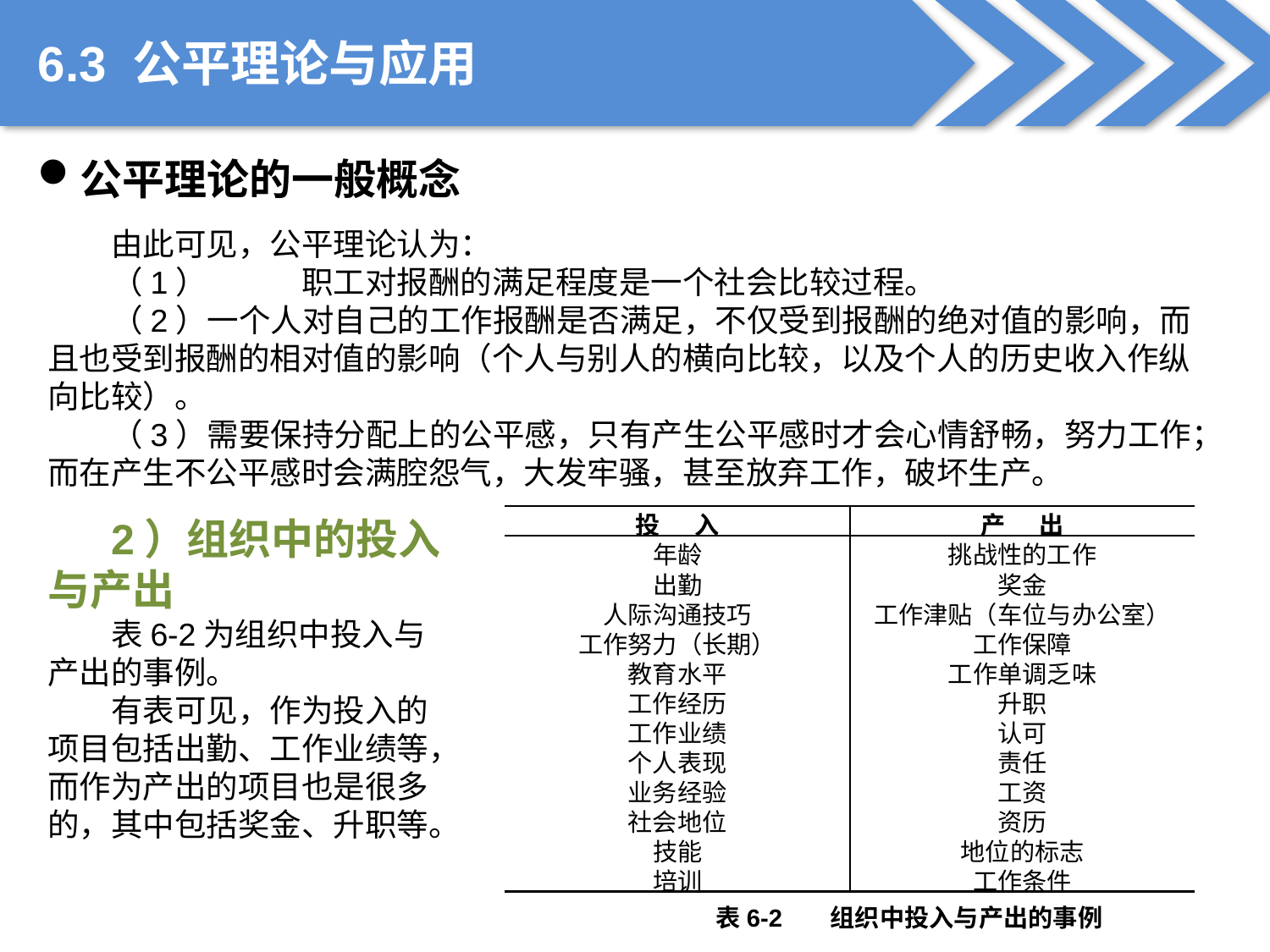

6.3 公平理论与应用
公平理论的一般概念
由此可见，公平理论认为：
（1）	职工对报酬的满足程度是一个社会比较过程。
（2）一个人对自己的工作报酬是否满足，不仅受到报酬的绝对值的影响，而且也受到报酬的相对值的影响（个人与别人的横向比较，以及个人的历史收入作纵向比较）。
（3）需要保持分配上的公平感，只有产生公平感时才会心情舒畅，努力工作；而在产生不公平感时会满腔怨气，大发牢骚，甚至放弃工作，破坏生产。
| 投 入 | 产 出 |
| --- | --- |
| 年龄 | 挑战性的工作 |
| 出勤 | 奖金 |
| 人际沟通技巧 | 工作津贴（车位与办公室） |
| 工作努力（长期） | 工作保障 |
| 教育水平 | 工作单调乏味 |
| 工作经历 | 升职 |
| 工作业绩 | 认可 |
| 个人表现 | 责任 |
| 业务经验 | 工资 |
| 社会地位 | 资历 |
| 技能 | 地位的标志 |
| 培训 | 工作条件 |
2）组织中的投入与产出
表6-2为组织中投入与产出的事例。
有表可见，作为投入的项目包括出勤、工作业绩等，而作为产出的项目也是很多的，其中包括奖金、升职等。
表6-2      组织中投入与产出的事例